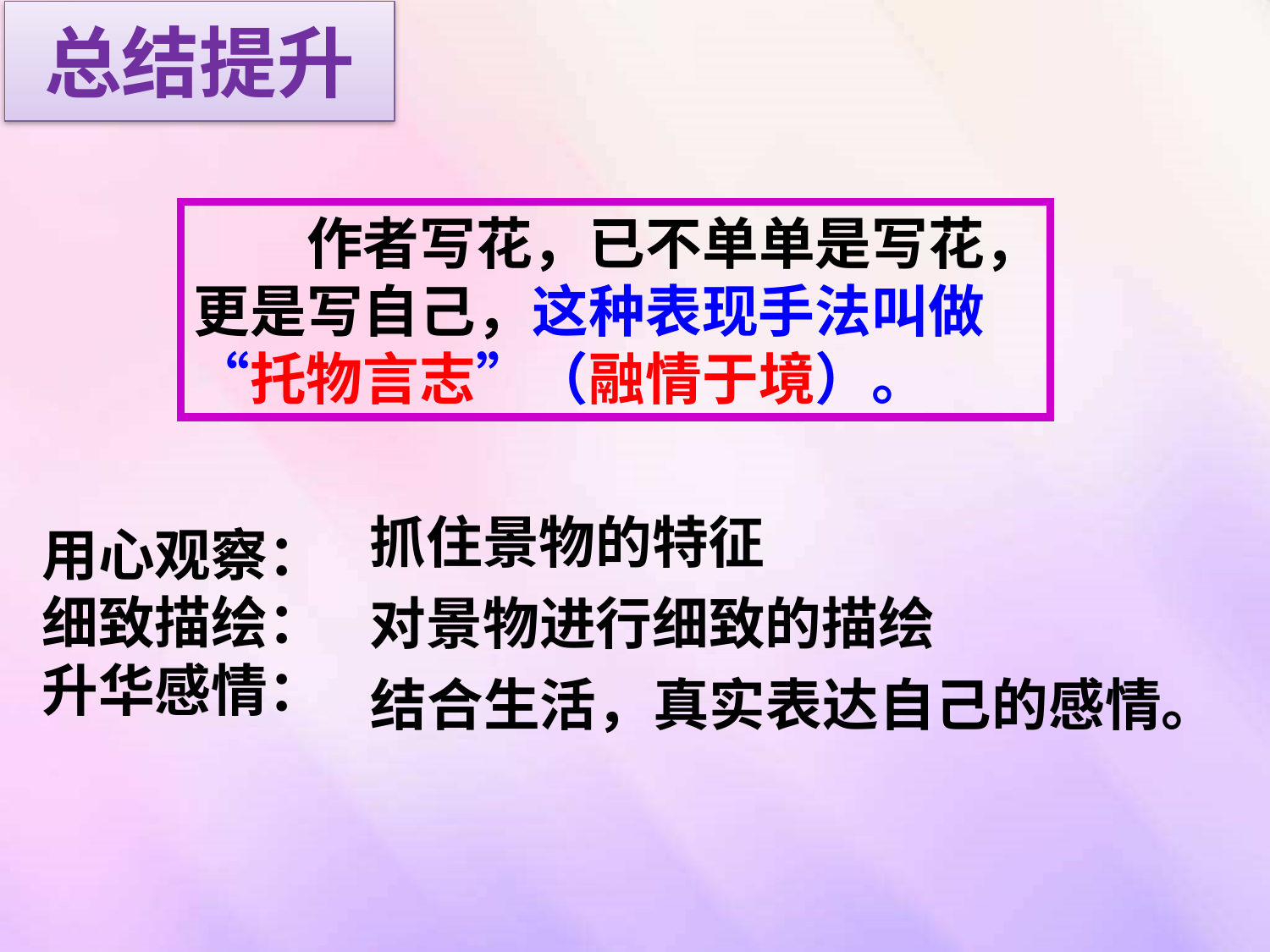

总结提升
　　作者写花，已不单单是写花，更是写自己，这种表现手法叫做“托物言志”（融情于境）。
抓住景物的特征
用心观察：
细致描绘：
升华感情：
对景物进行细致的描绘
结合生活，真实表达自己的感情。